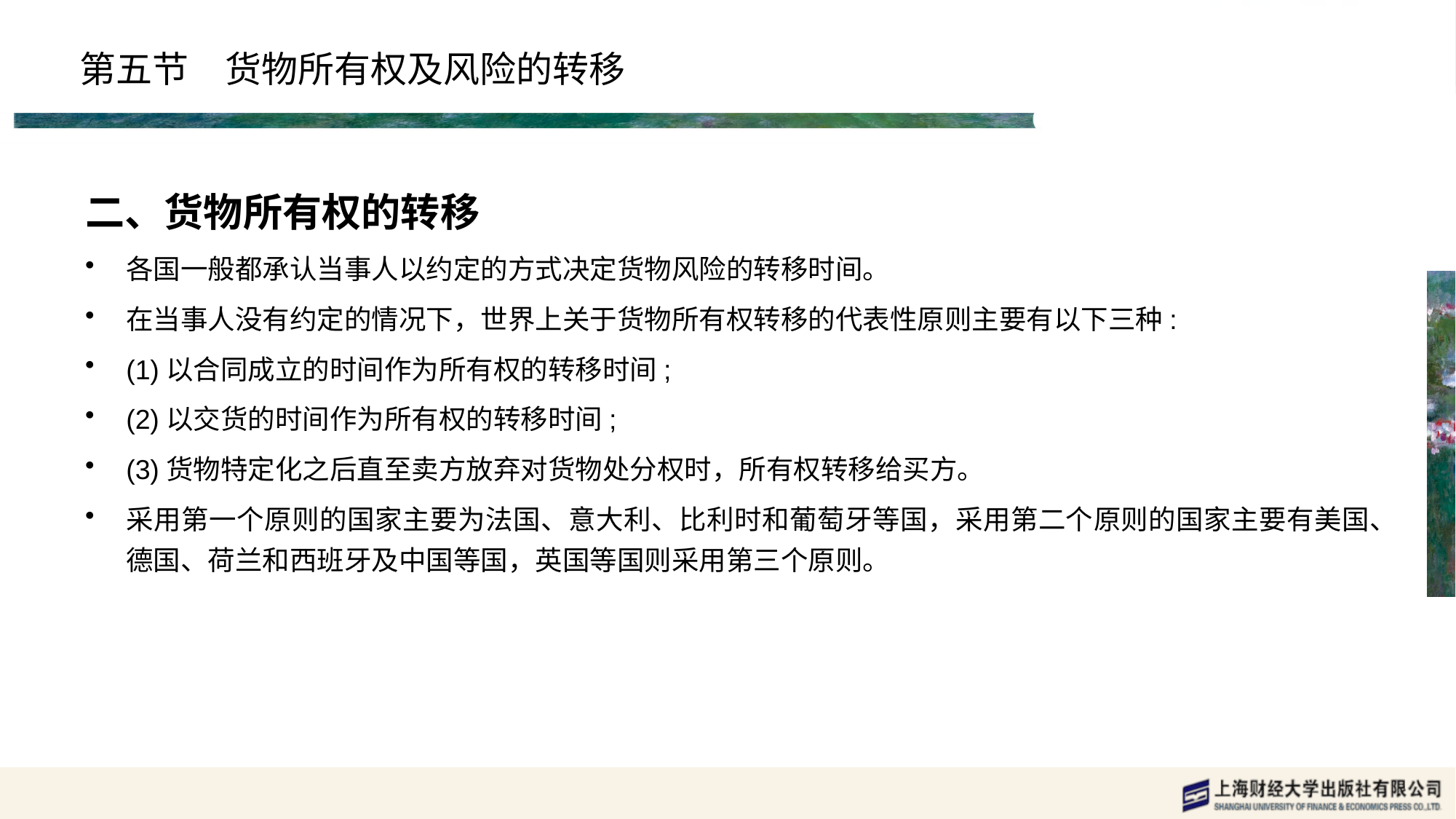

# 第五节　货物所有权及风险的转移
二、货物所有权的转移
各国一般都承认当事人以约定的方式决定货物风险的转移时间。
在当事人没有约定的情况下，世界上关于货物所有权转移的代表性原则主要有以下三种:
(1)以合同成立的时间作为所有权的转移时间;
(2)以交货的时间作为所有权的转移时间;
(3)货物特定化之后直至卖方放弃对货物处分权时，所有权转移给买方。
采用第一个原则的国家主要为法国、意大利、比利时和葡萄牙等国，采用第二个原则的国家主要有美国、德国、荷兰和西班牙及中国等国，英国等国则采用第三个原则。